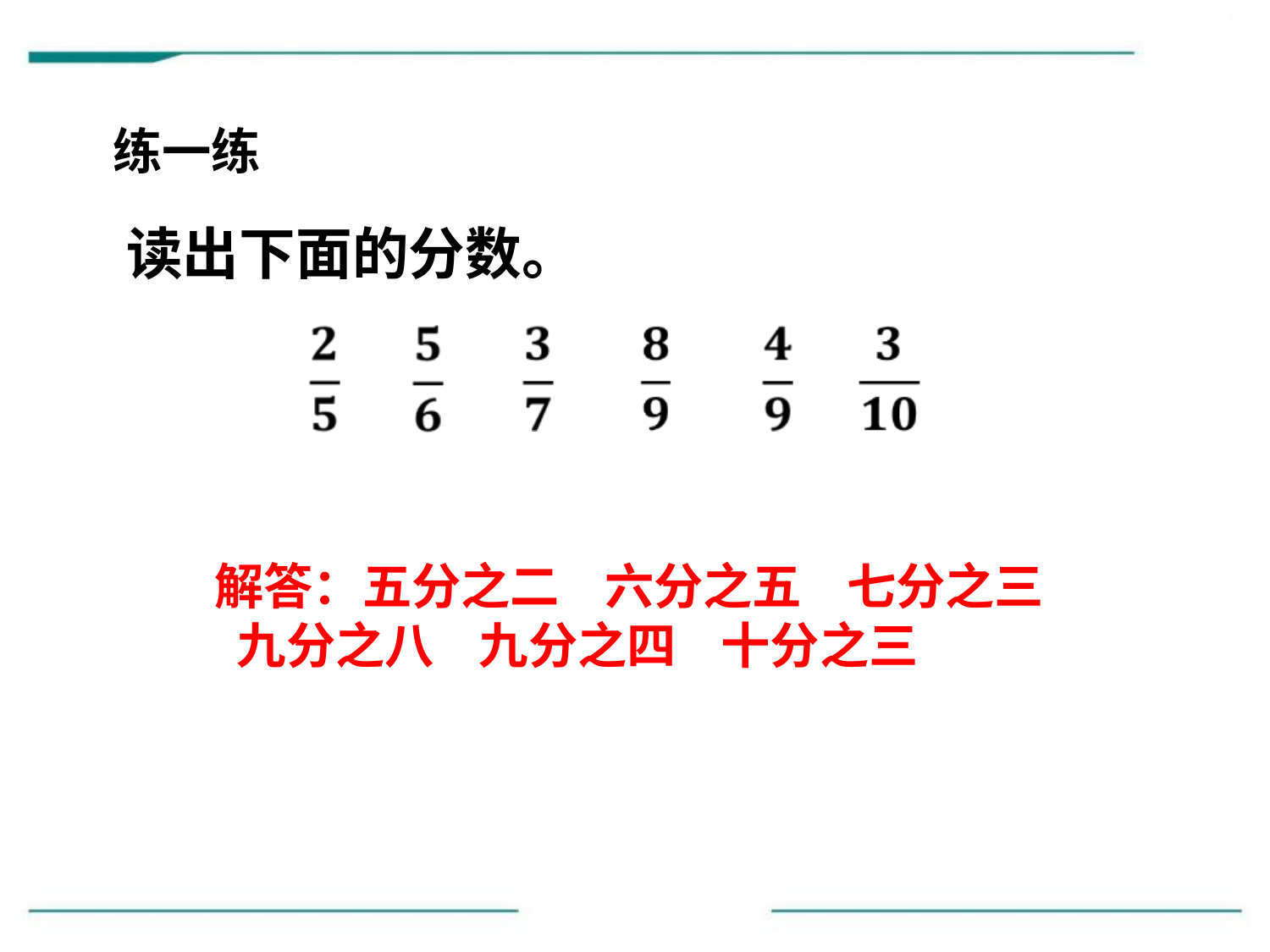

练一练
读出下面的分数。

解答：五分之二    六分之五    七分之三     九分之八    九分之四    十分之三